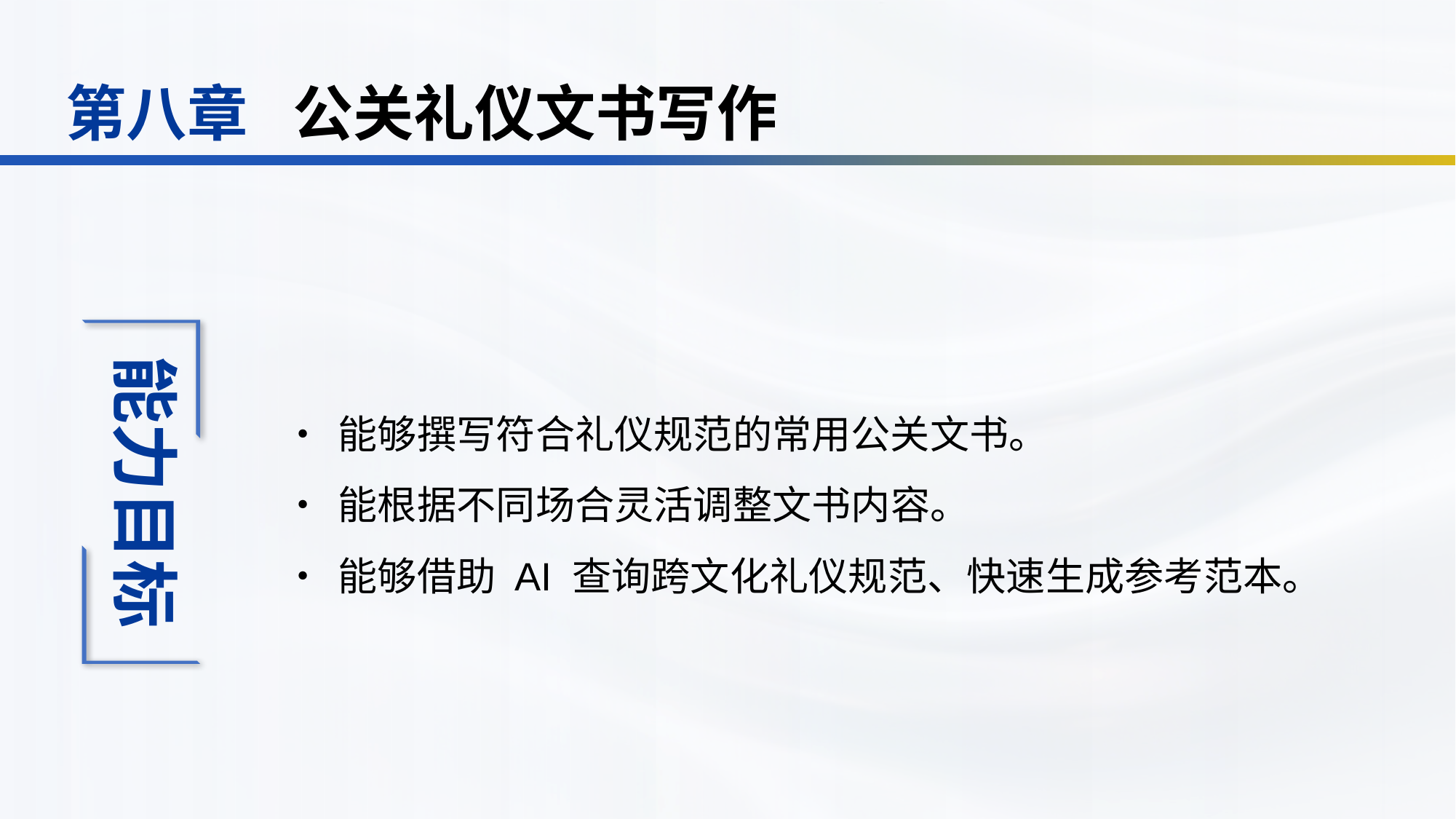

公关礼仪文书写作
第八章
•	能够撰写符合礼仪规范的常用公关文书。
•	能根据不同场合灵活调整文书内容。
•	能够借助 AI 查询跨文化礼仪规范、快速生成参考范本。